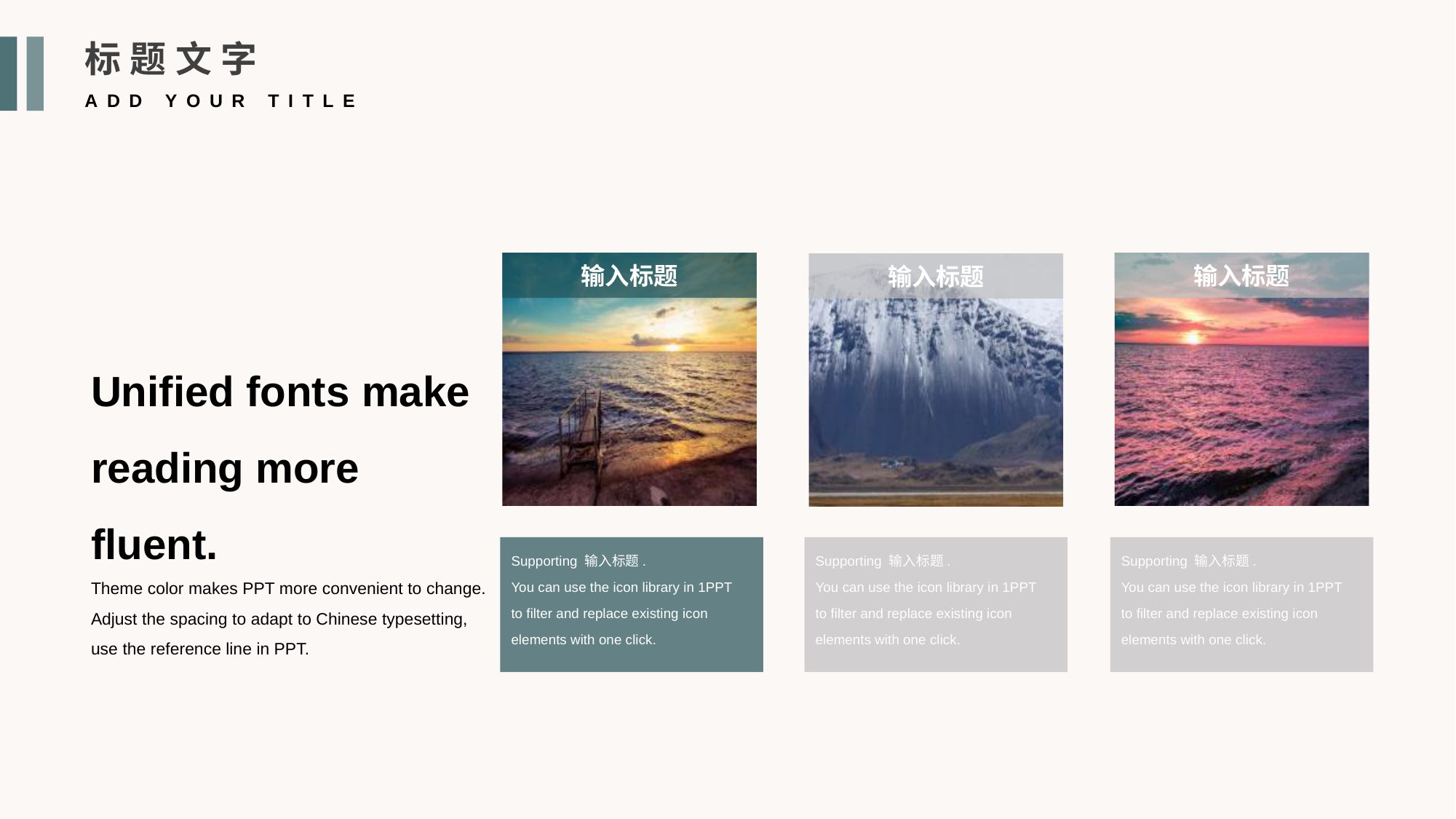

标题文字
ADD YOUR TITLE

输入标题

输入标题

输入标题

Unified fonts make reading more fluent.
Theme color makes PPT more convenient to change.
Adjust the spacing to adapt to Chinese typesetting, use the reference line in PPT.
Supporting 输入标题.
You can use the icon library in 1PPT   to filter and replace existing icon elements with one click.
Supporting 输入标题.
You can use the icon library in 1PPT   to filter and replace existing icon elements with one click.
Supporting 输入标题.
You can use the icon library in 1PPT   to filter and replace existing icon elements with one click.